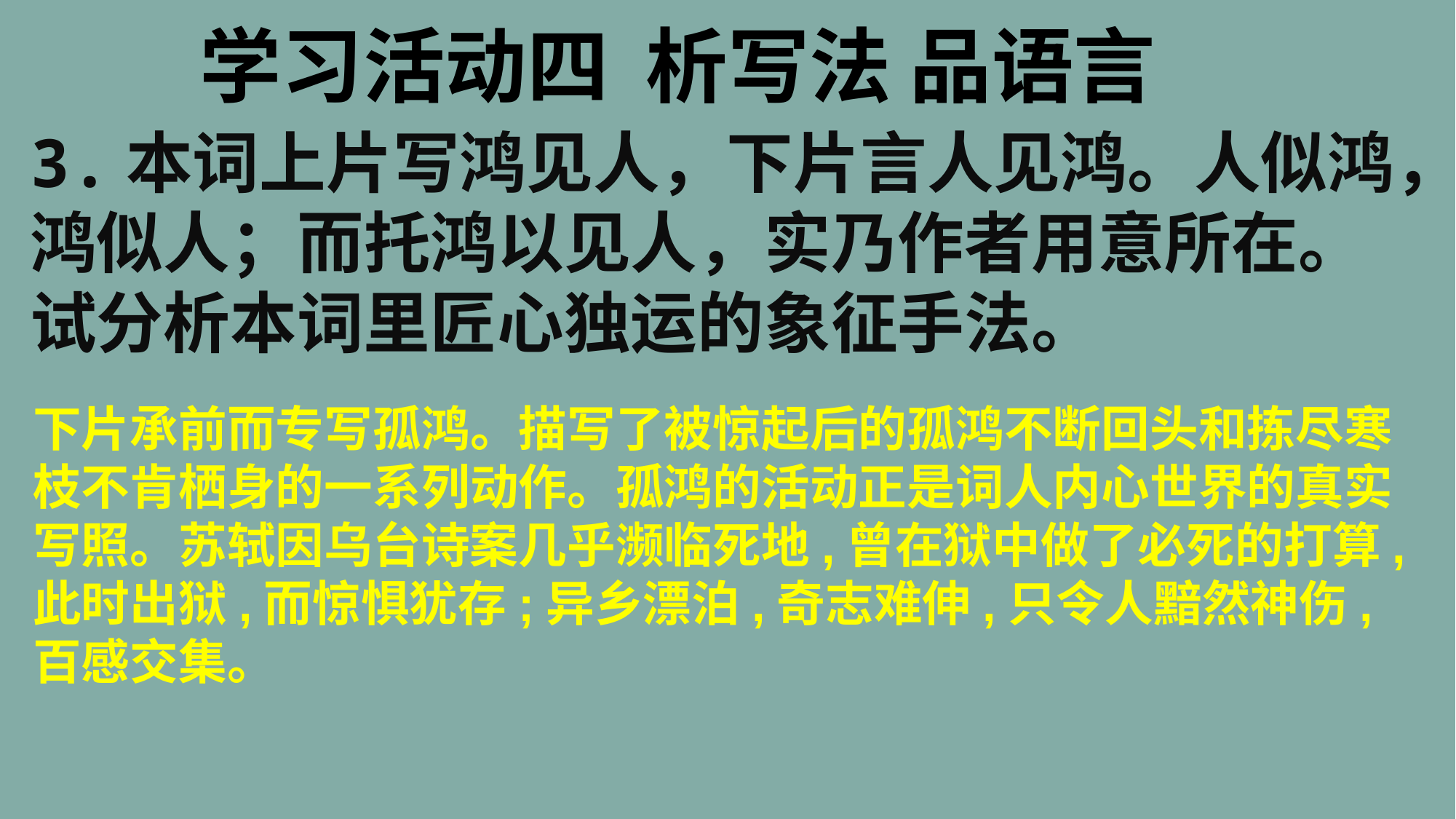

学习活动四  析写法 品语言

3.本词上片写鸿见人，下片言人见鸿。人似鸿，鸿似人；而托鸿以见人，实乃作者用意所在。试分析本词里匠心独运的象征手法。
下片承前而专写孤鸿。描写了被惊起后的孤鸿不断回头和拣尽寒枝不肯栖身的一系列动作。孤鸿的活动正是词人内心世界的真实写照。苏轼因乌台诗案几乎濒临死地,曾在狱中做了必死的打算,此时出狱,而惊惧犹存;异乡漂泊,奇志难伸,只令人黯然神伤,百感交集。